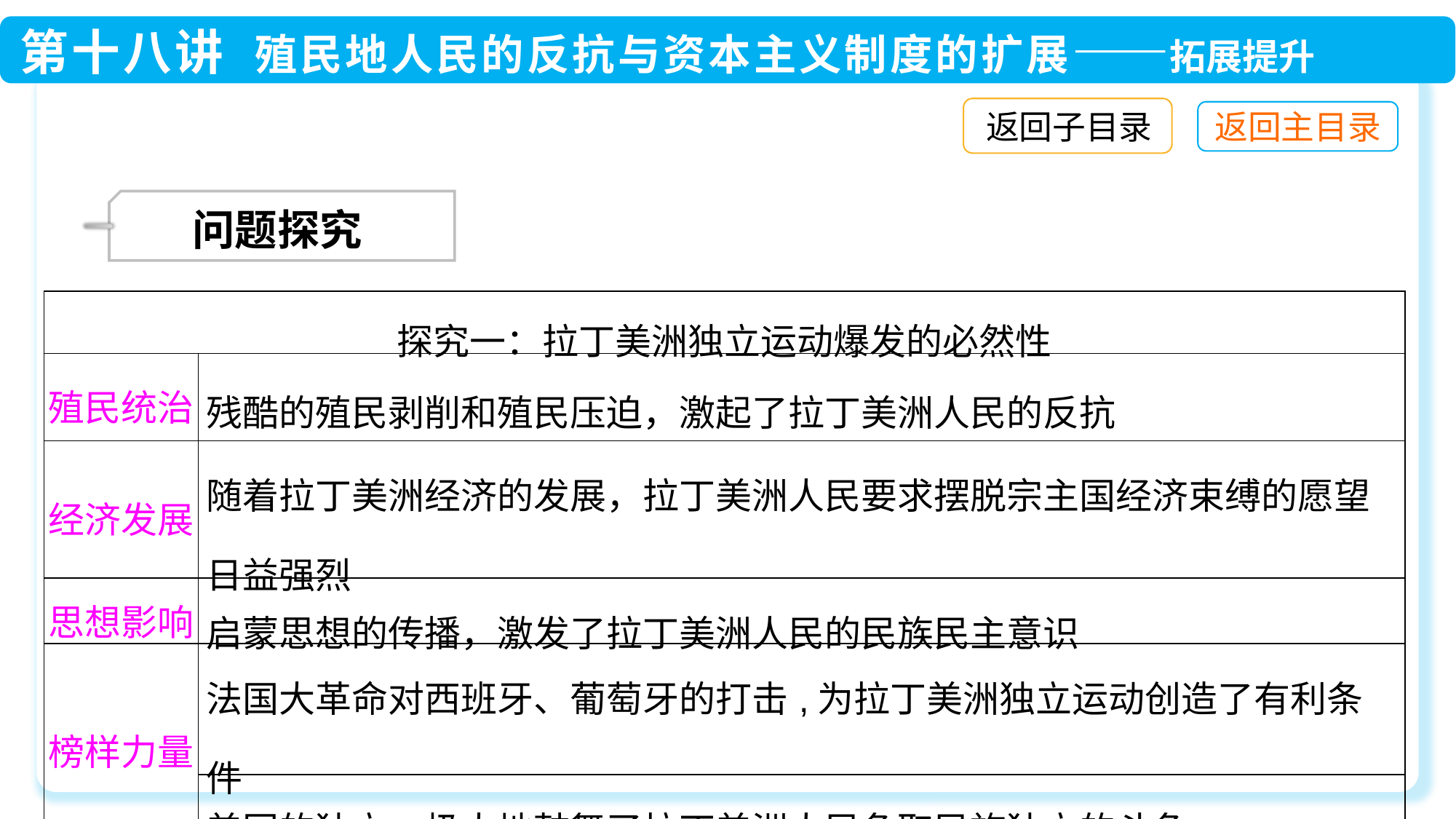

返回子目录
 问题探究

| 探究一：拉丁美洲独立运动爆发的必然性 |  |
| --- | --- |
| 殖民统治 | 残酷的殖民剥削和殖民压迫，激起了拉丁美洲人民的反抗 |
| 经济发展 | 随着拉丁美洲经济的发展，拉丁美洲人民要求摆脱宗主国经济束缚的愿望日益强烈 |
| 思想影响 | 启蒙思想的传播，激发了拉丁美洲人民的民族民主意识 |
| 榜样力量 | 法国大革命对西班牙、葡萄牙的打击,为拉丁美洲独立运动创造了有利条件 |
|  | 美国的独立，极大地鼓舞了拉丁美洲人民争取民族独立的斗争 |